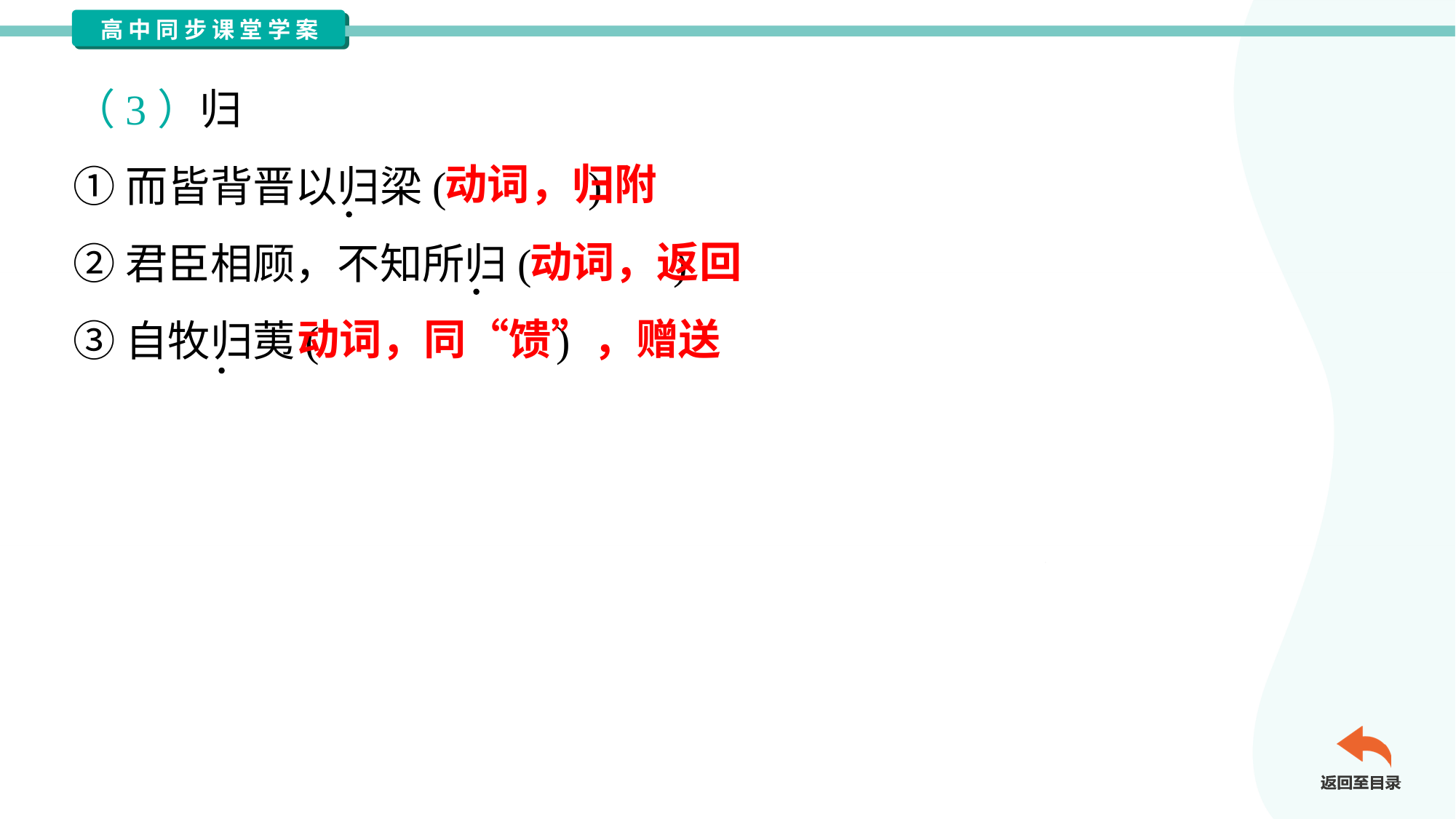

（3）归
①而皆背晋以归梁(            )
②君臣相顾，不知所归(            )
③自牧归荑(                    )
动词，归附
动词，返回

动词，同“馈”，赠送